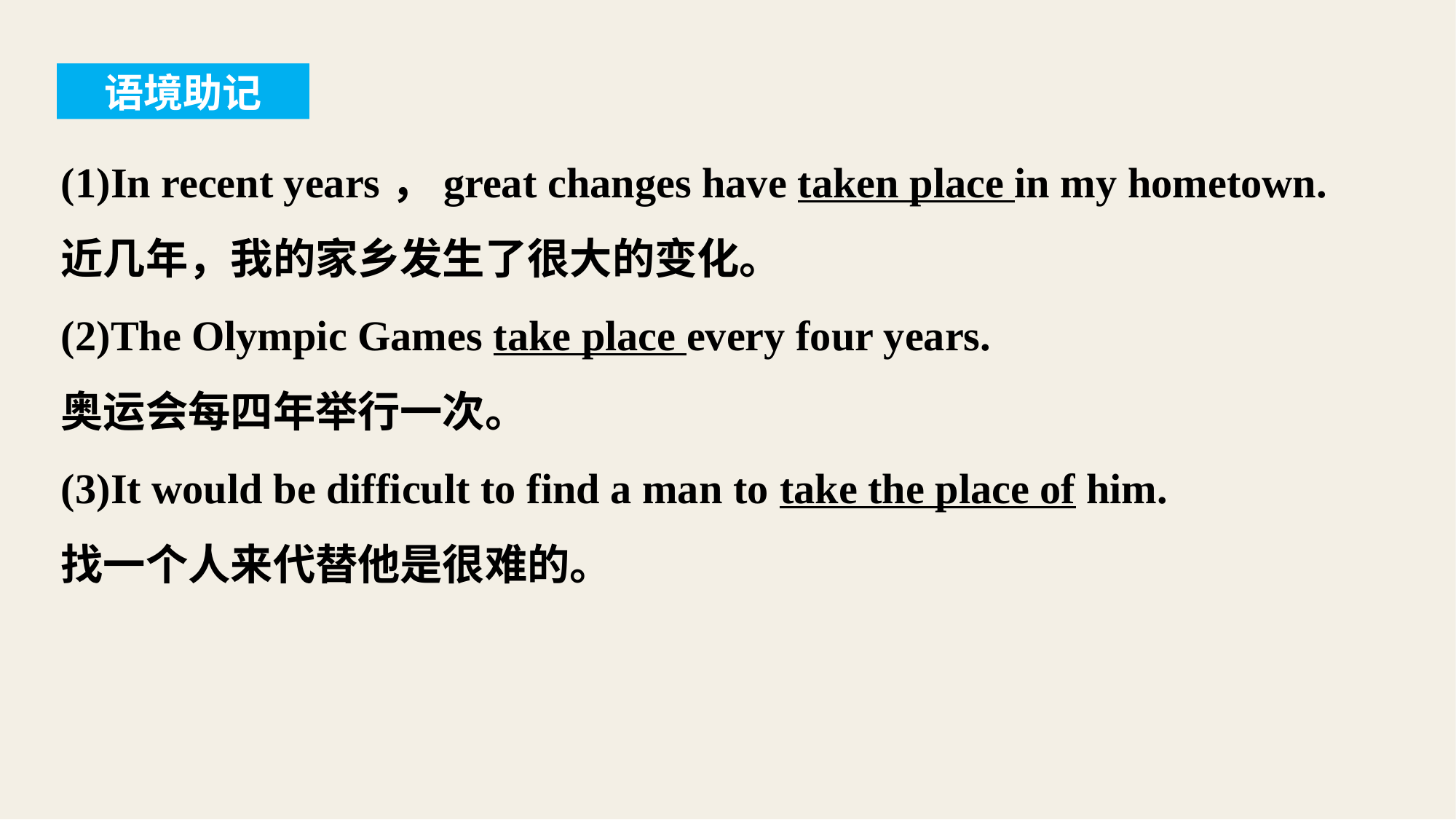

语境助记
(1)In recent years，great changes have taken place in my hometown.
近几年，我的家乡发生了很大的变化。
(2)The Olympic Games take place every four years.
奥运会每四年举行一次。
(3)It would be difficult to find a man to take the place of him.
找一个人来代替他是很难的。